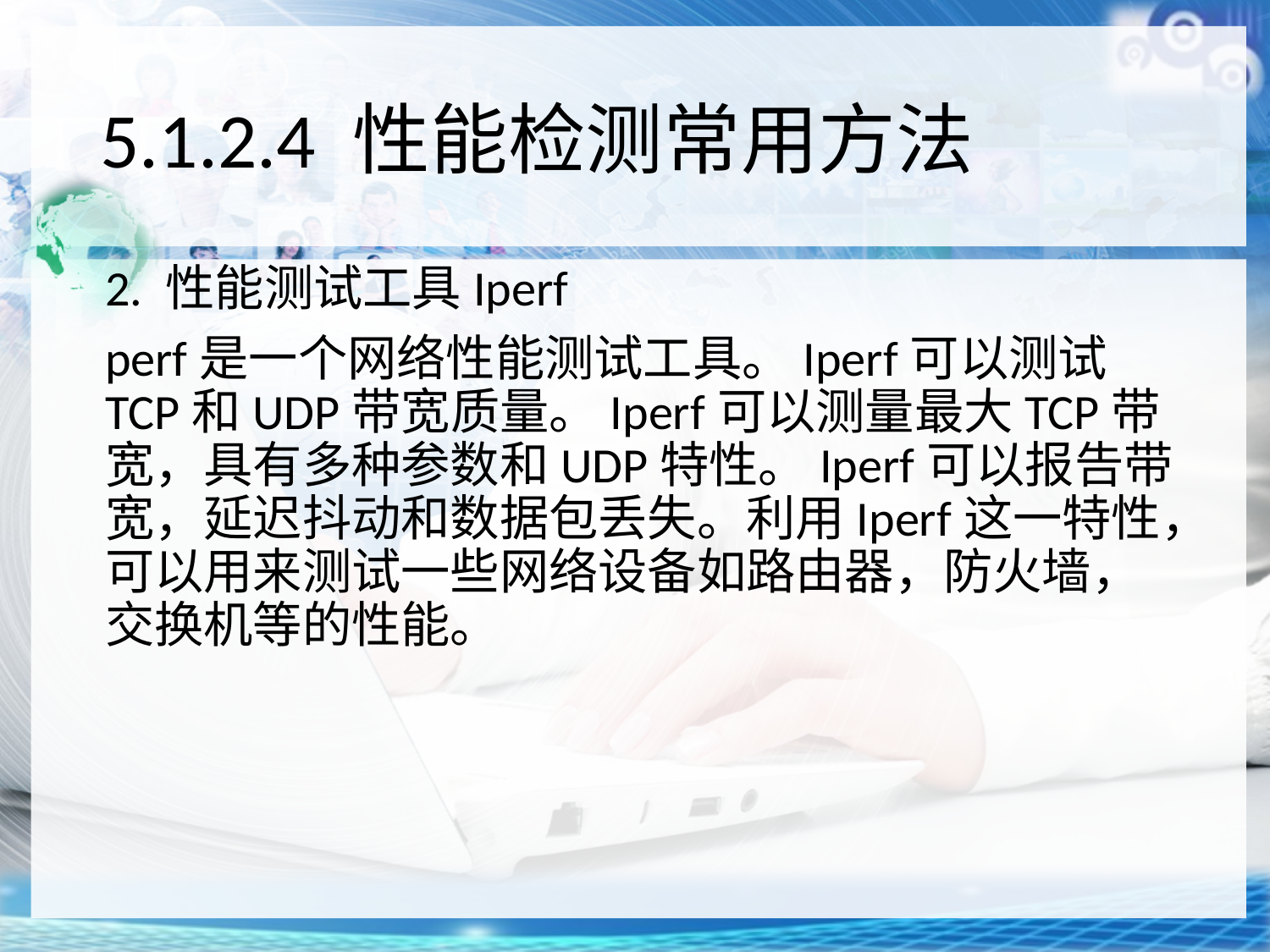

# 5.1.2.4 性能检测常用方法
2. 性能测试工具Iperf
perf是一个网络性能测试工具。Iperf可以测试TCP和UDP带宽质量。Iperf可以测量最大TCP带宽，具有多种参数和UDP特性。Iperf可以报告带宽，延迟抖动和数据包丢失。利用Iperf这一特性，可以用来测试一些网络设备如路由器，防火墙，交换机等的性能。